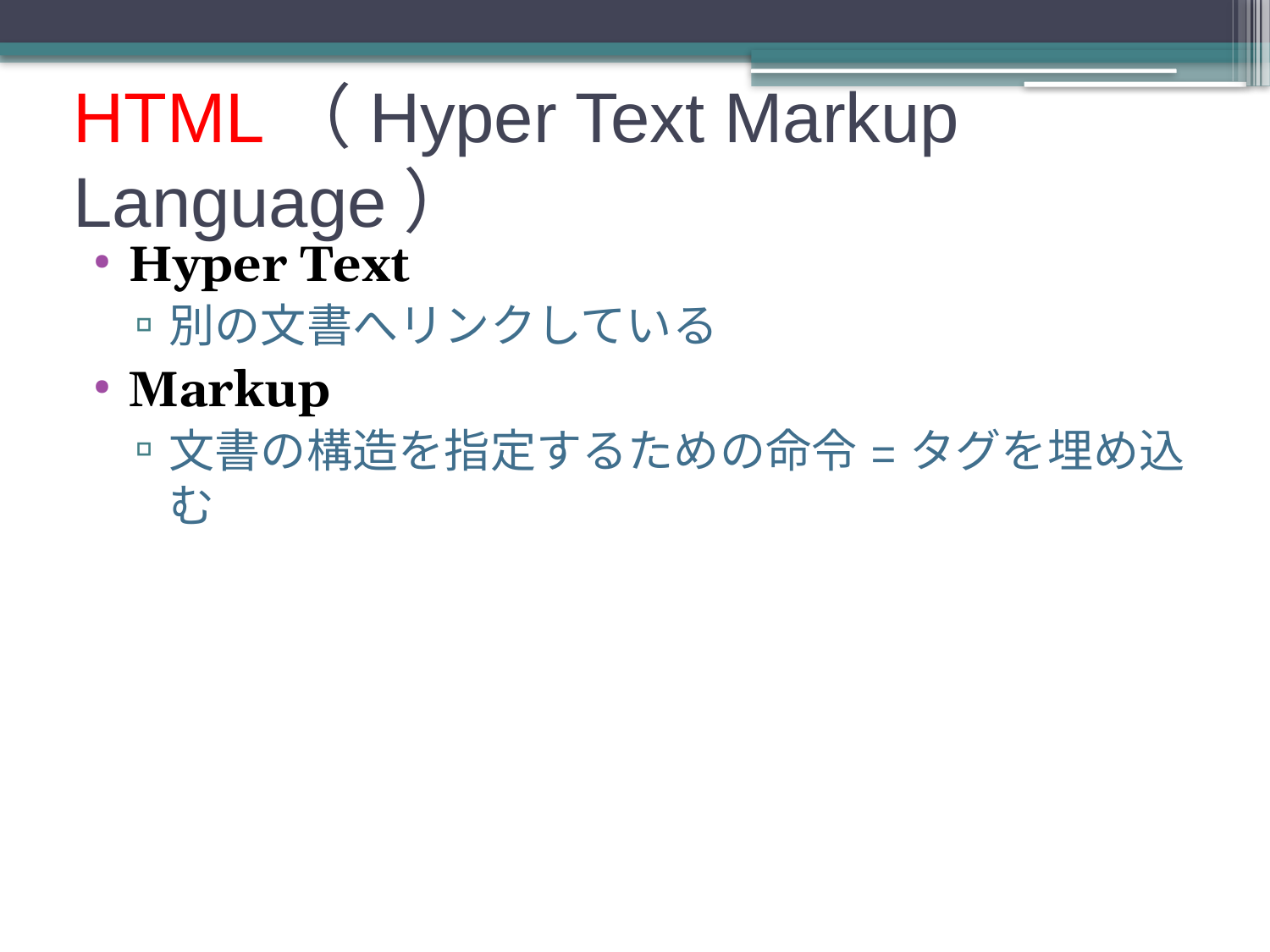

# HTML（Hyper Text Markup  Language）
Hyper Text
別の文書へリンクしている
Markup
文書の構造を指定するための命令=タグを埋め込む